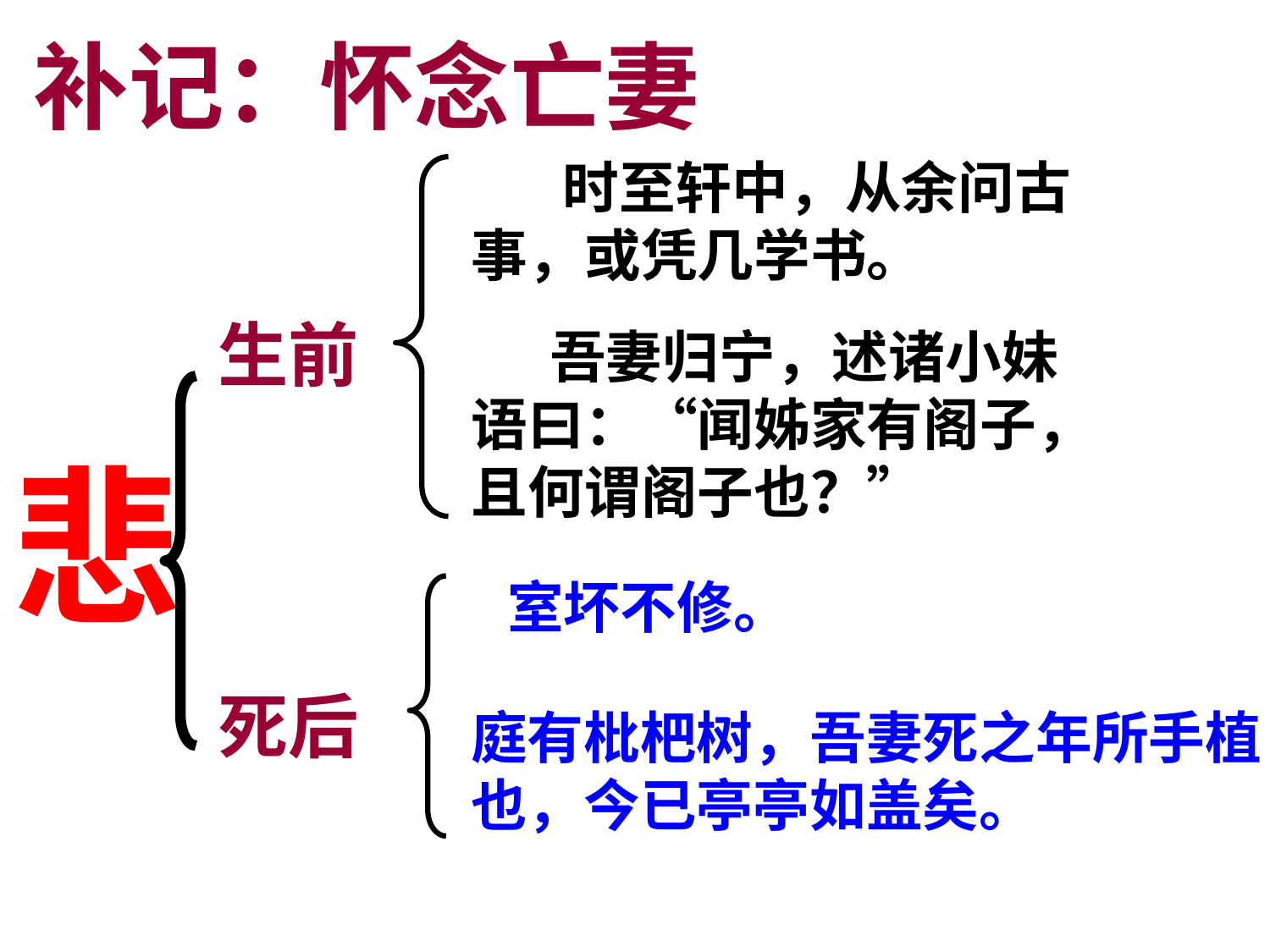

补记：怀念亡妻
      时至轩中，从余问古事，或凭几学书。

生前
     吾妻归宁，述诸小妹语曰：“闻姊家有阁子，且何谓阁子也？”

悲
室坏不修。

死后
庭有枇杷树，吾妻死之年所手植也，今已亭亭如盖矣。